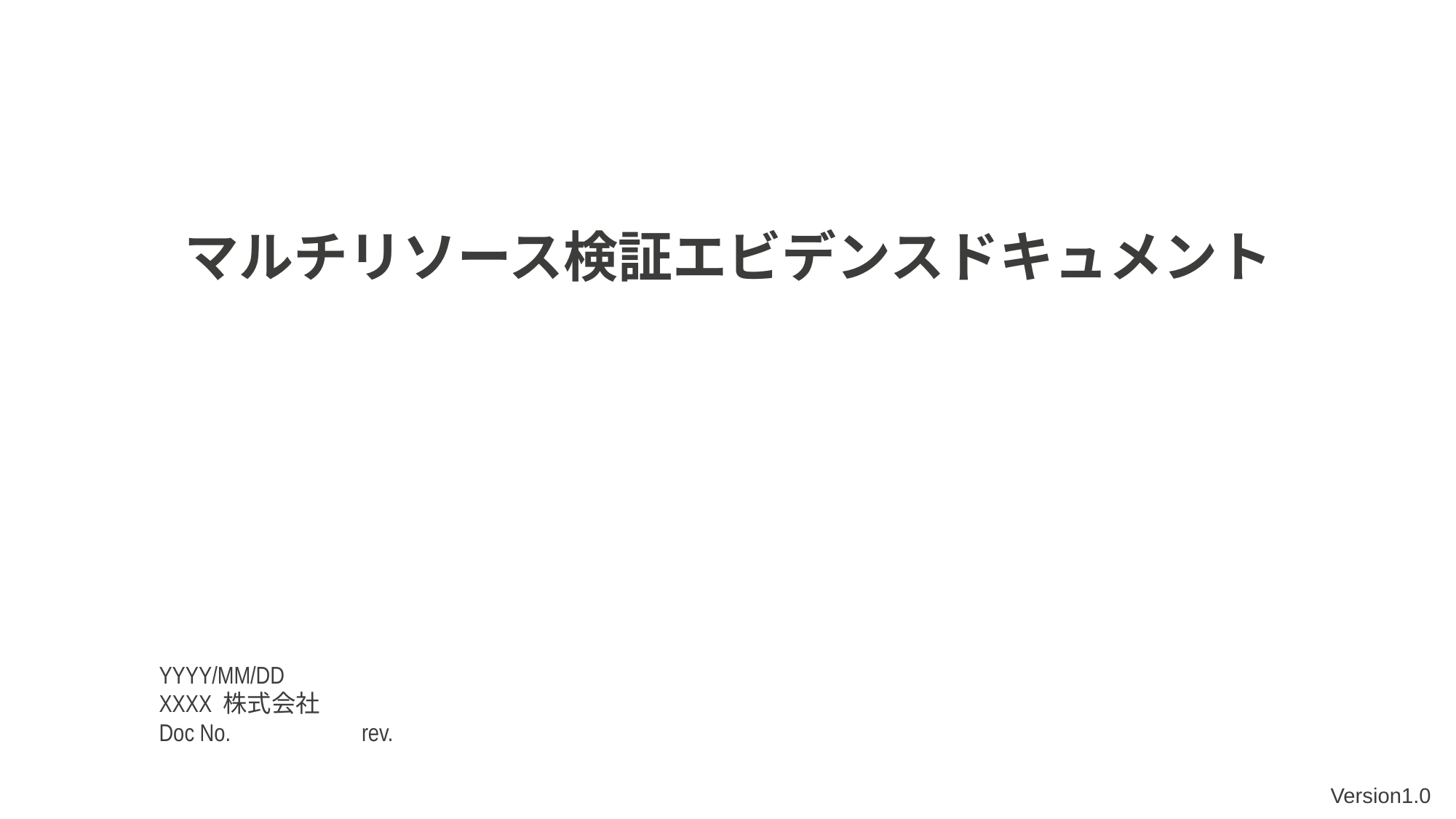

マルチリソース検証エビデンスドキュメント
Yyyy/mm/dd
XXXX 株式会社
Doc No.                        rev.
Version1.0